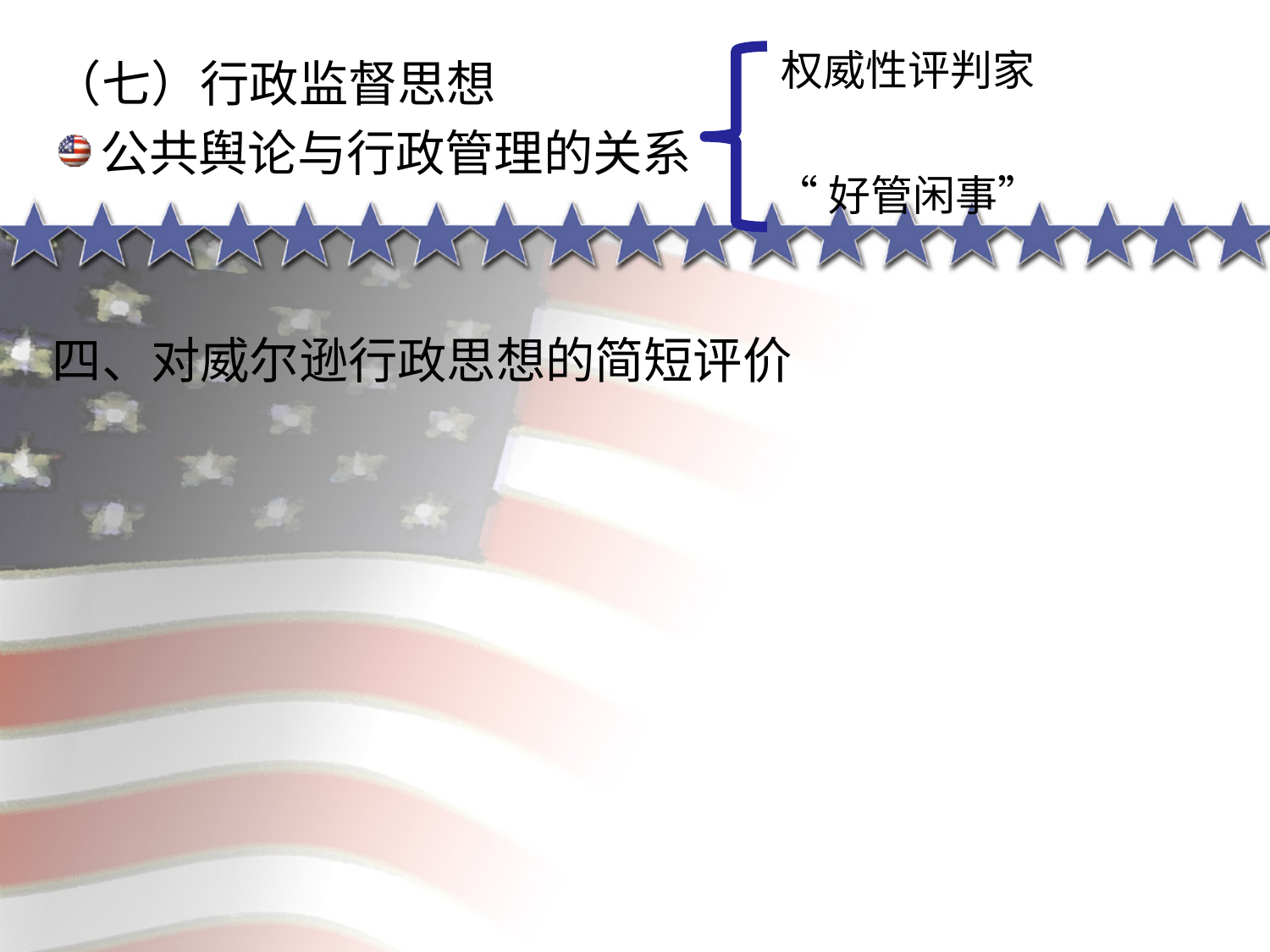

权威性评判家
（七）行政监督思想
公共舆论与行政管理的关系

四、对威尔逊行政思想的简短评价

“好管闲事”